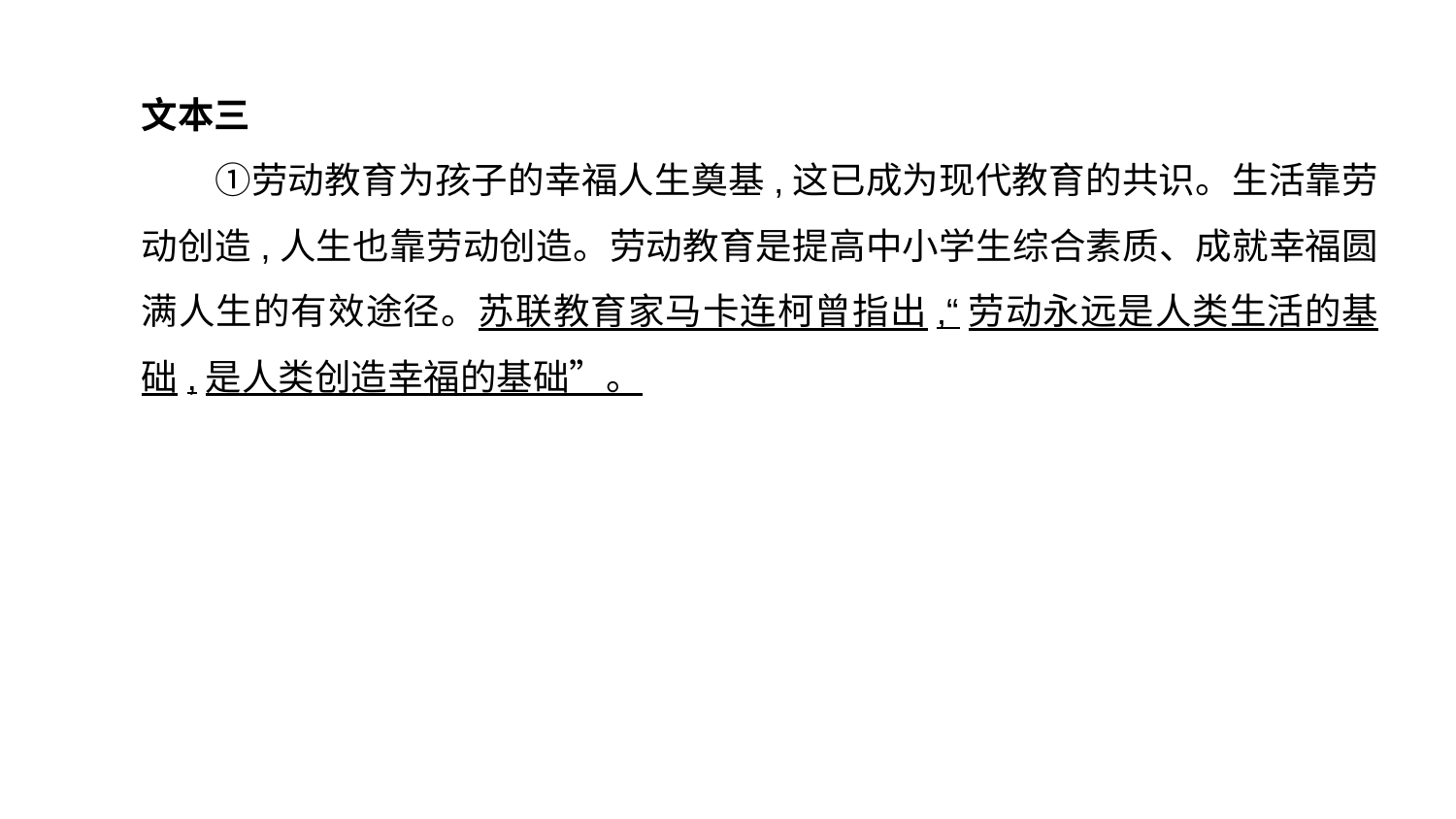

文本三
　　①劳动教育为孩子的幸福人生奠基,这已成为现代教育的共识。生活靠劳动创造,人生也靠劳动创造。劳动教育是提高中小学生综合素质、成就幸福圆满人生的有效途径。苏联教育家马卡连柯曾指出,“劳动永远是人类生活的基础,是人类创造幸福的基础”。